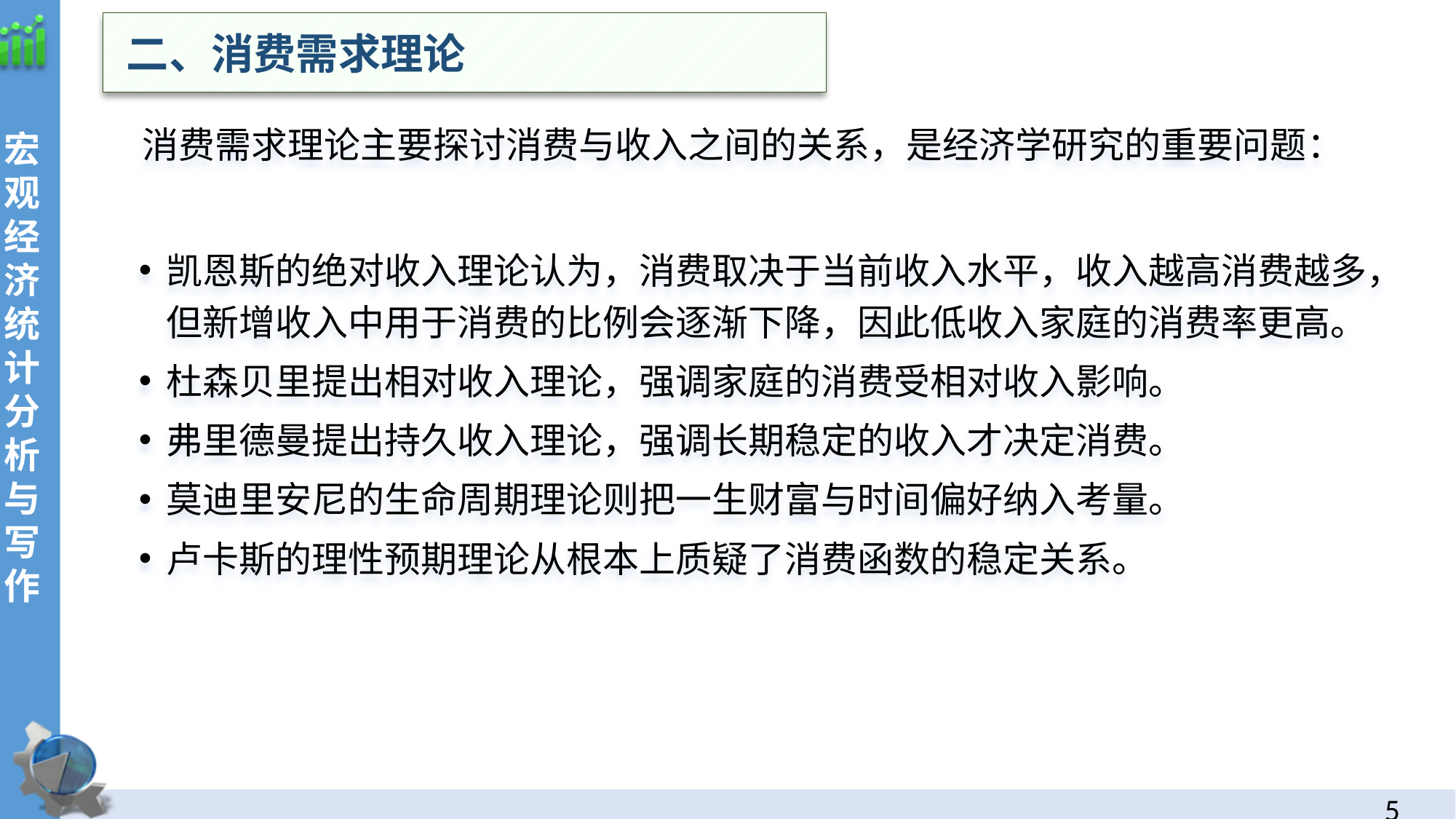

二、消费需求理论
      消费需求理论主要探讨消费与收入之间的关系，是经济学研究的重要问题：

凯恩斯的绝对收入理论认为，消费取决于当前收入水平，收入越高消费越多，但新增收入中用于消费的比例会逐渐下降，因此低收入家庭的消费率更高。
杜森贝里提出相对收入理论，强调家庭的消费受相对收入影响。
弗里德曼提出持久收入理论，强调长期稳定的收入才决定消费。
莫迪里安尼的生命周期理论则把一生财富与时间偏好纳入考量。
卢卡斯的理性预期理论从根本上质疑了消费函数的稳定关系。

5